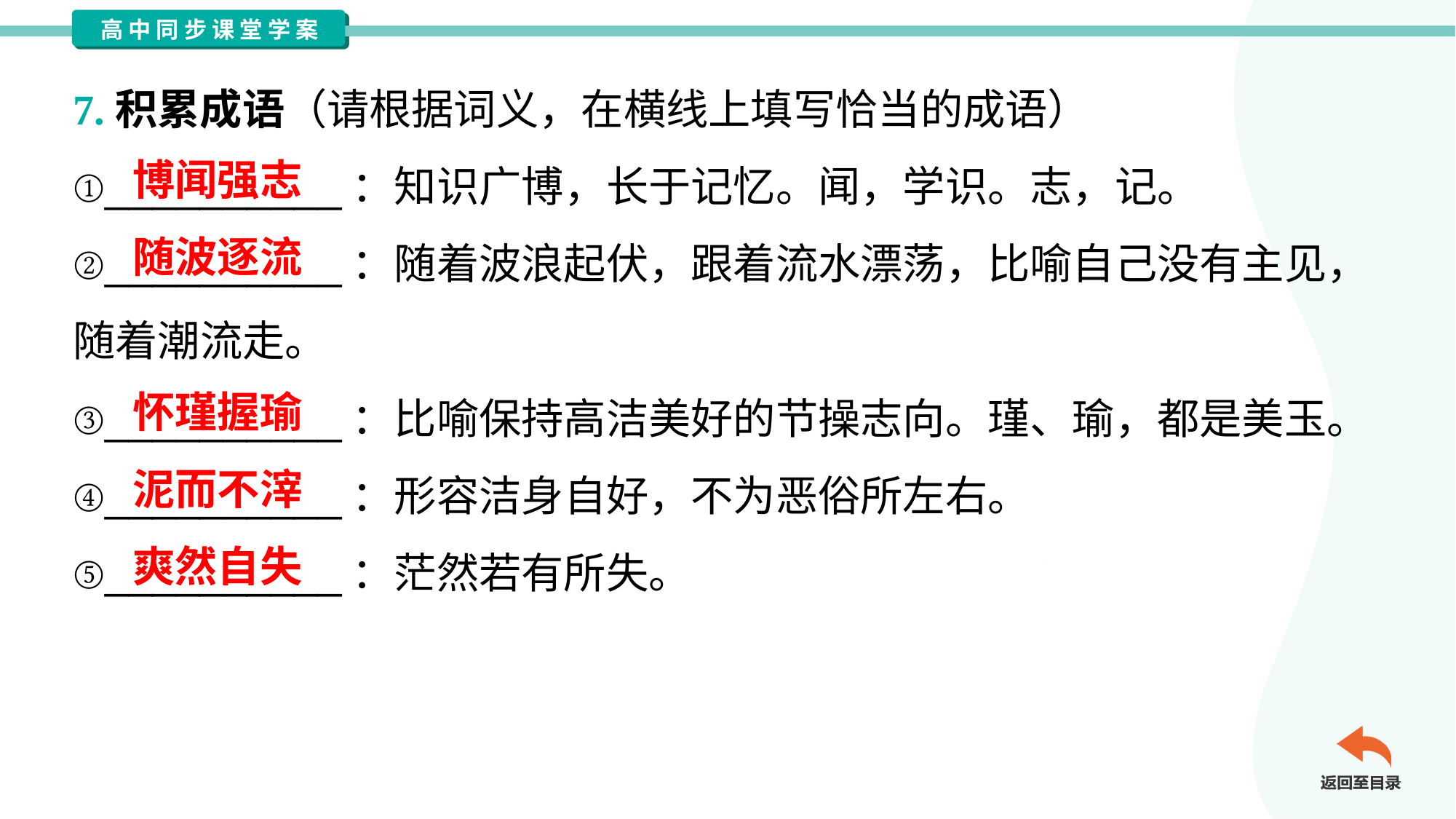

7.积累成语（请根据词义，在横线上填写恰当的成语）
①__________：知识广博，长于记忆。闻，学识。志，记。
②__________：随着波浪起伏，跟着流水漂荡，比喻自己没有主见，
随着潮流走。
③__________：比喻保持高洁美好的节操志向。瑾、瑜，都是美玉。
④__________：形容洁身自好，不为恶俗所左右。
⑤__________：茫然若有所失。
博闻强志
随波逐流
怀瑾握瑜
泥而不滓
爽然自失